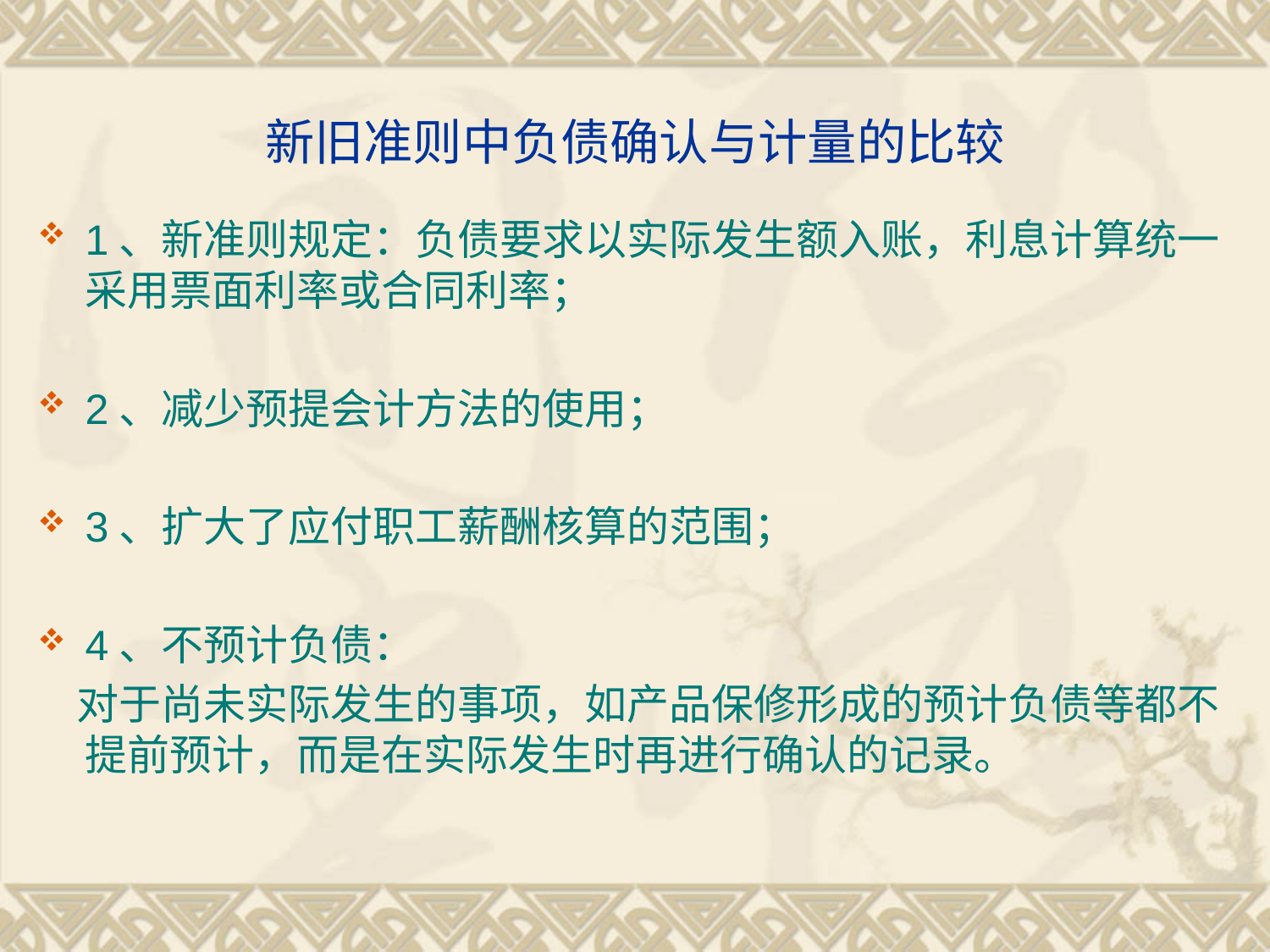

# 新旧准则中负债确认与计量的比较
1、新准则规定：负债要求以实际发生额入账，利息计算统一采用票面利率或合同利率；

2、减少预提会计方法的使用；

3、扩大了应付职工薪酬核算的范围；

4、不预计负债：
   对于尚未实际发生的事项，如产品保修形成的预计负债等都不提前预计，而是在实际发生时再进行确认的记录。